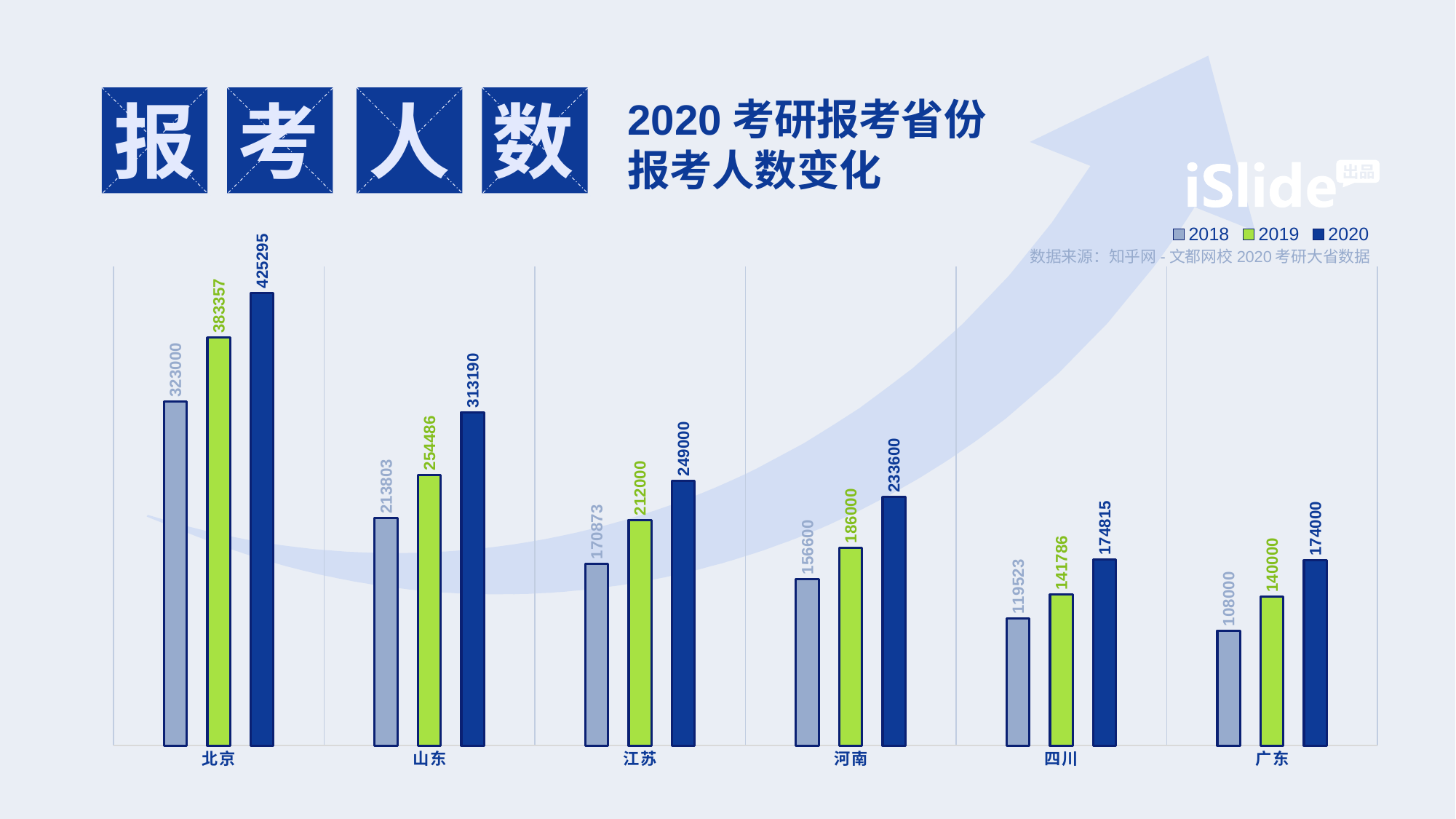

报
考
人
数
2020考研报考省 份
报考人数变化

### Chart

| Category | 2018 | 2019 | 2020 |
|---|---|---|---|
| 北京 | 323000.0 | 383357.0 | 425295.0 |
| 山东 | 213803.0 | 254486.0 | 313190.0 |
| 江苏 | 170873.0 | 212000.0 | 249000.0 |
| 河南 | 156600.0 | 186000.0 | 233600.0 |
| 四川 | 119523.0 | 141786.0 | 174815.0 |
| 广东 | 108000.0 | 140000.0 | 174000.0 |
数据来源：知乎网-文都网 校2020考研大省数据